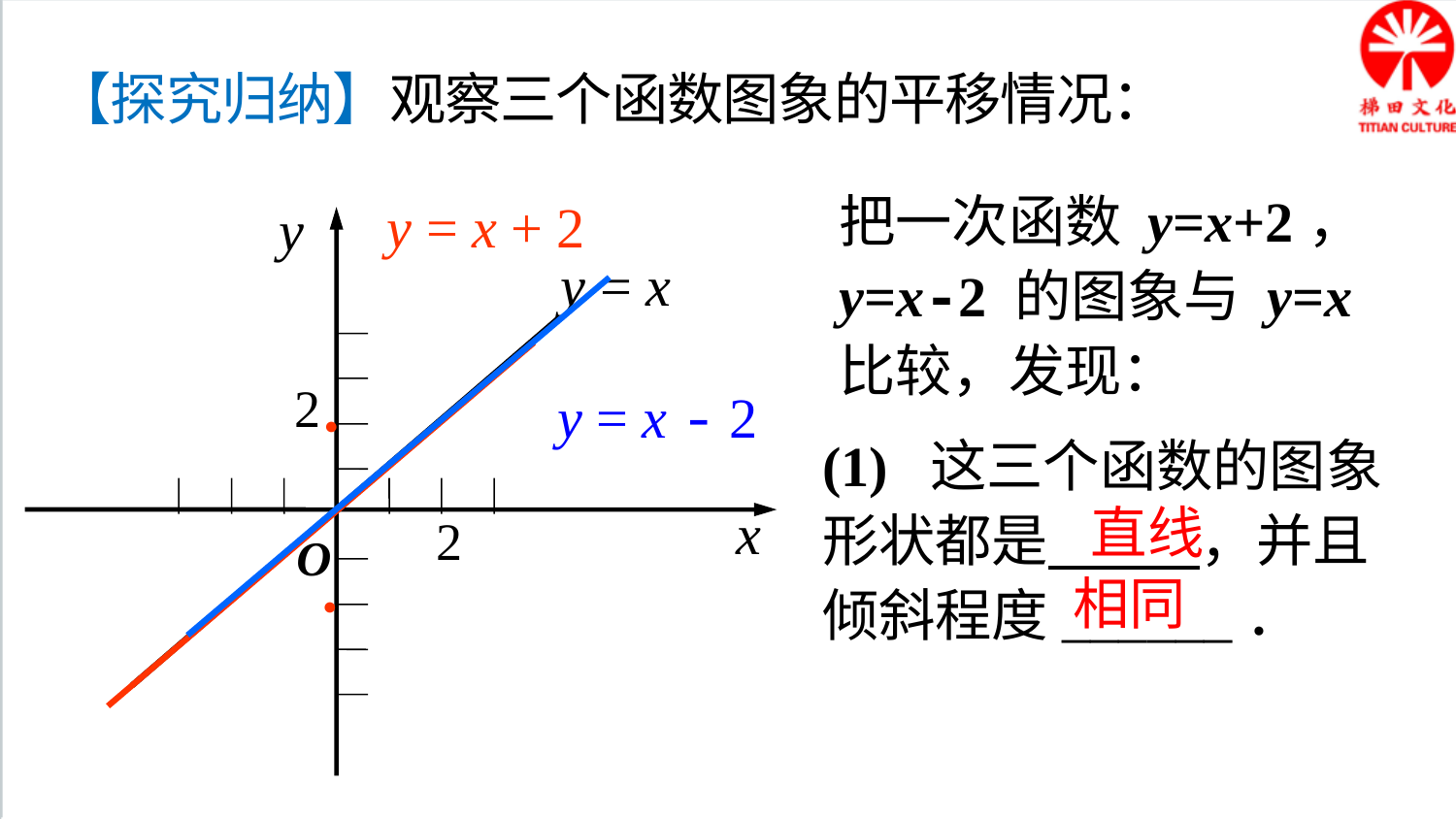

【探究归纳】观察三个函数图象的平移情况：
把一次函数 y=x+2，
y=x-2 的图象与 y=x 比较，发现：
y = x + 2
y

x
2

y = x

2
y = x - 2
●
(1)  这三个函数的图象形状都是            ，并且倾斜程度______．
直线
O
相同
●